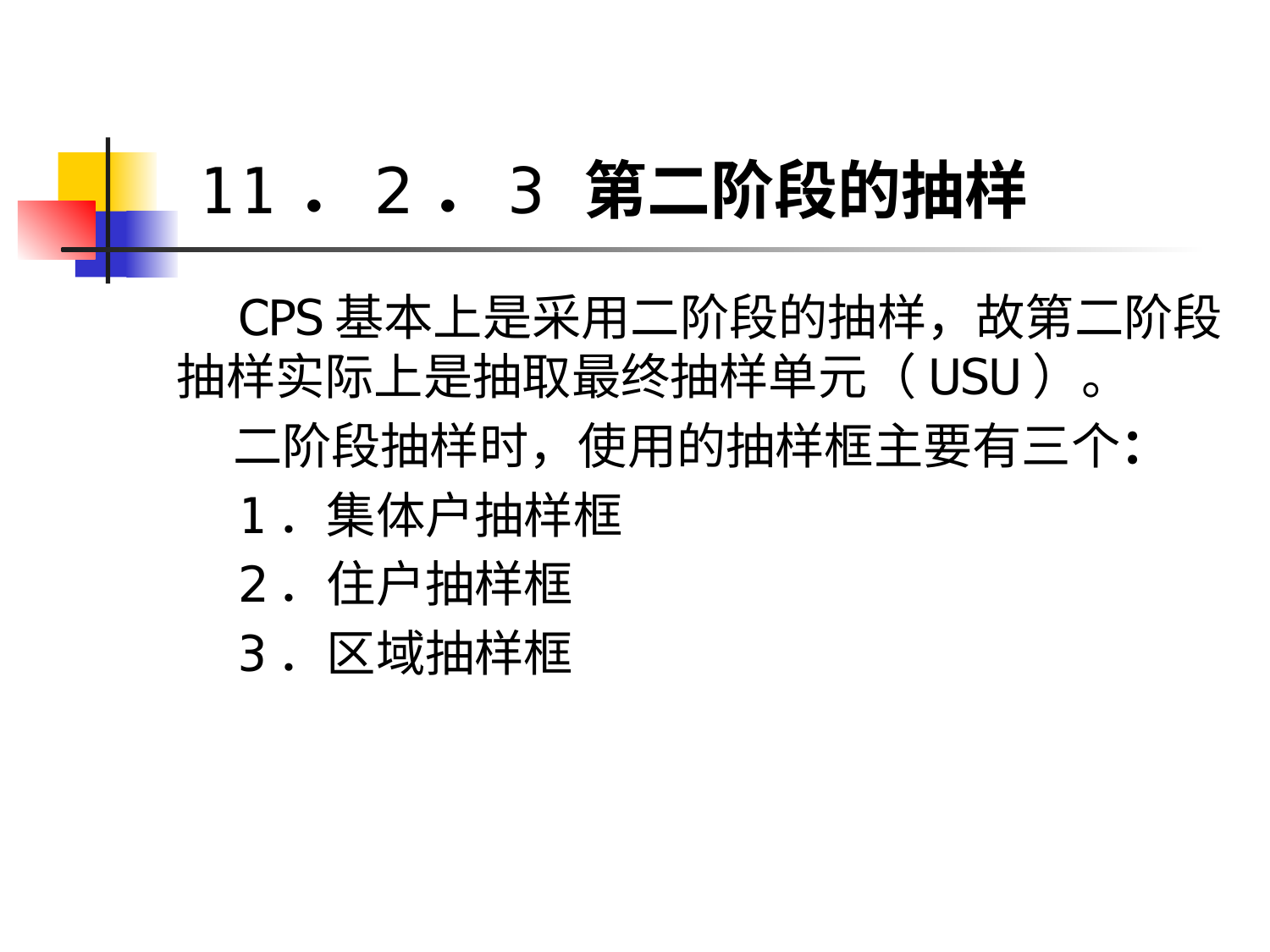

# 11．2．3 第二阶段的抽样
    CPS基本上是采用二阶段的抽样，故第二阶段抽样实际上是抽取最终抽样单元（USU）。
    二阶段抽样时，使用的抽样框主要有三个：
    1．集体户抽样框
    2．住户抽样框
    3．区域抽样框